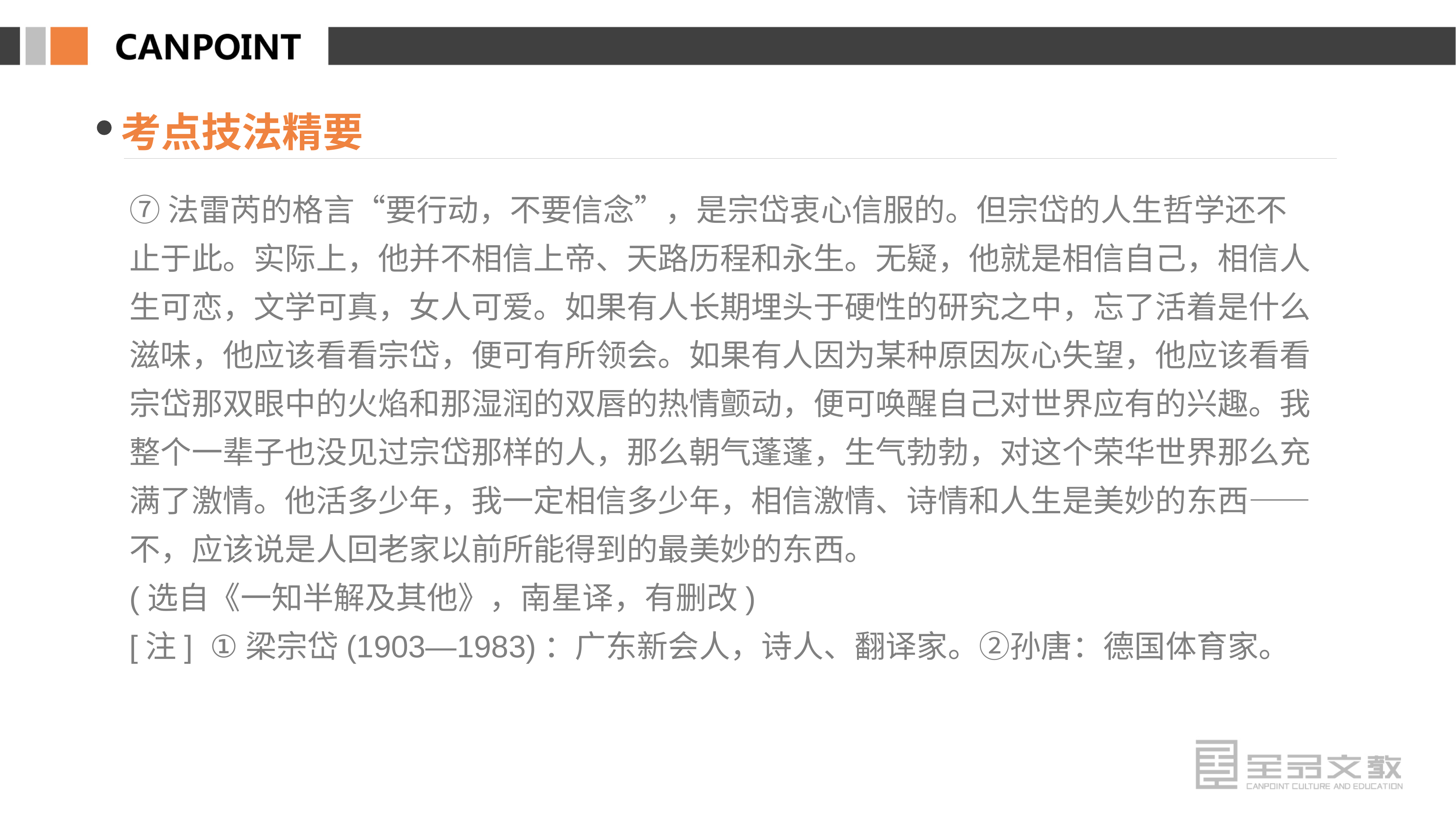

考点技法精要

⑦法雷芮的格言“要行动，不要信念”，是宗岱衷心信服的。但宗岱的人生哲学还不止于此。实际上，他并不相信上帝、天路历程和永生。无疑，他就是相信自己，相信人生可恋，文学可真，女人可爱。如果有人长期埋头于硬性的研究之中，忘了活着是什么滋味，他应该看看宗岱，便可有所领会。如果有人因为某种原因灰心失望，他应该看看宗岱那双眼中的火焰和那湿润的双唇的热情颤动，便可唤醒自己对世界应有的兴趣。我整个一辈子也没见过宗岱那样的人，那么朝气蓬蓬，生气勃勃，对这个荣华世界那么充满了激情。他活多少年，我一定相信多少年，相信激情、诗情和人生是美妙的东西——不，应该说是人回老家以前所能得到的最美妙的东西。
(选自《一知半解及其他》，南星译，有删改)
[注]  ①梁宗岱(1903—1983)：广东新会人，诗人、翻译家。②孙唐：德国体育家。